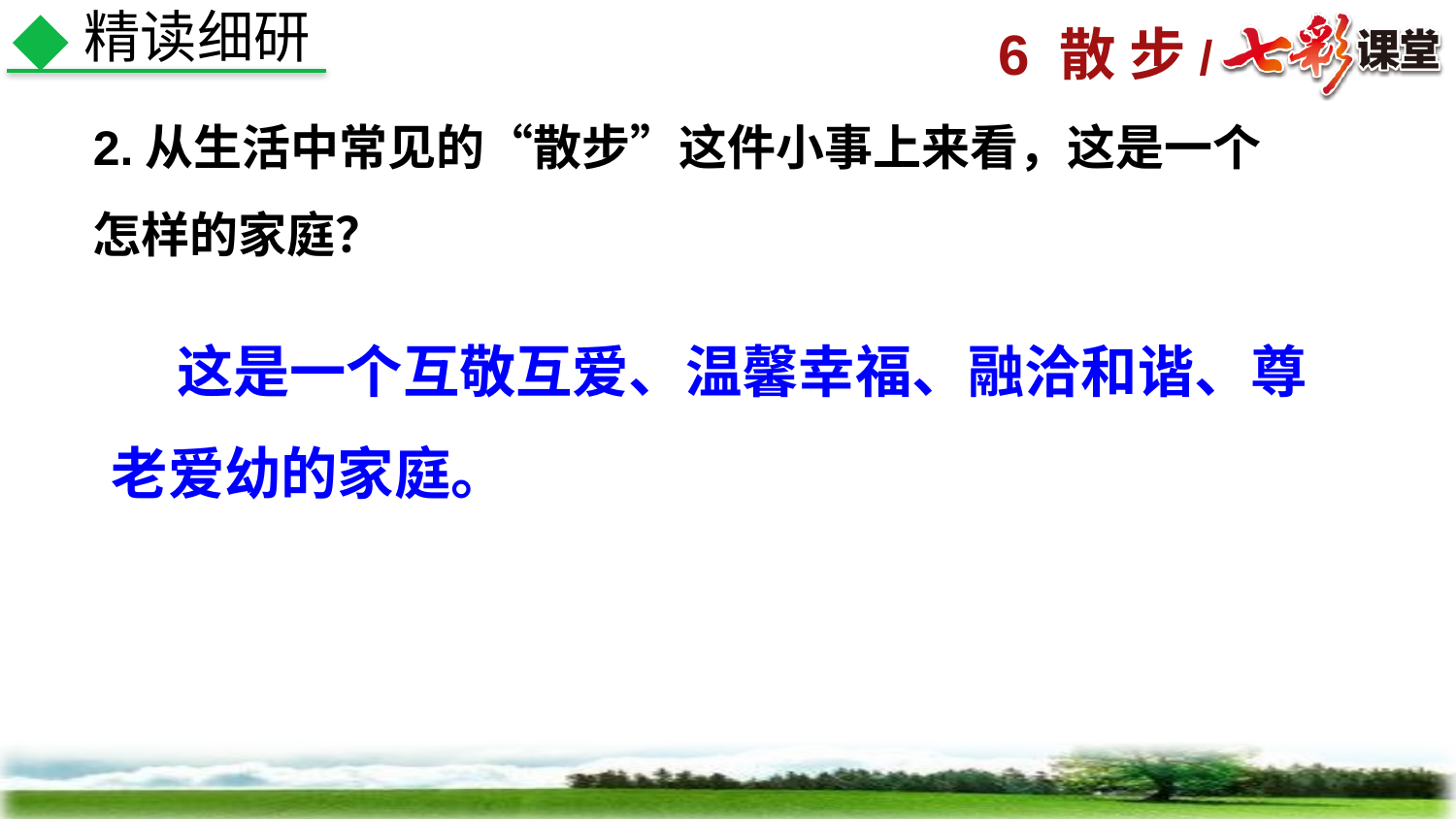

精读细研

2.从生活中常见的“散步”这件小事上来看，这是一个怎样的家庭？
    这是一个互敬互爱、温馨幸福、融洽和谐、尊老爱幼的家庭。